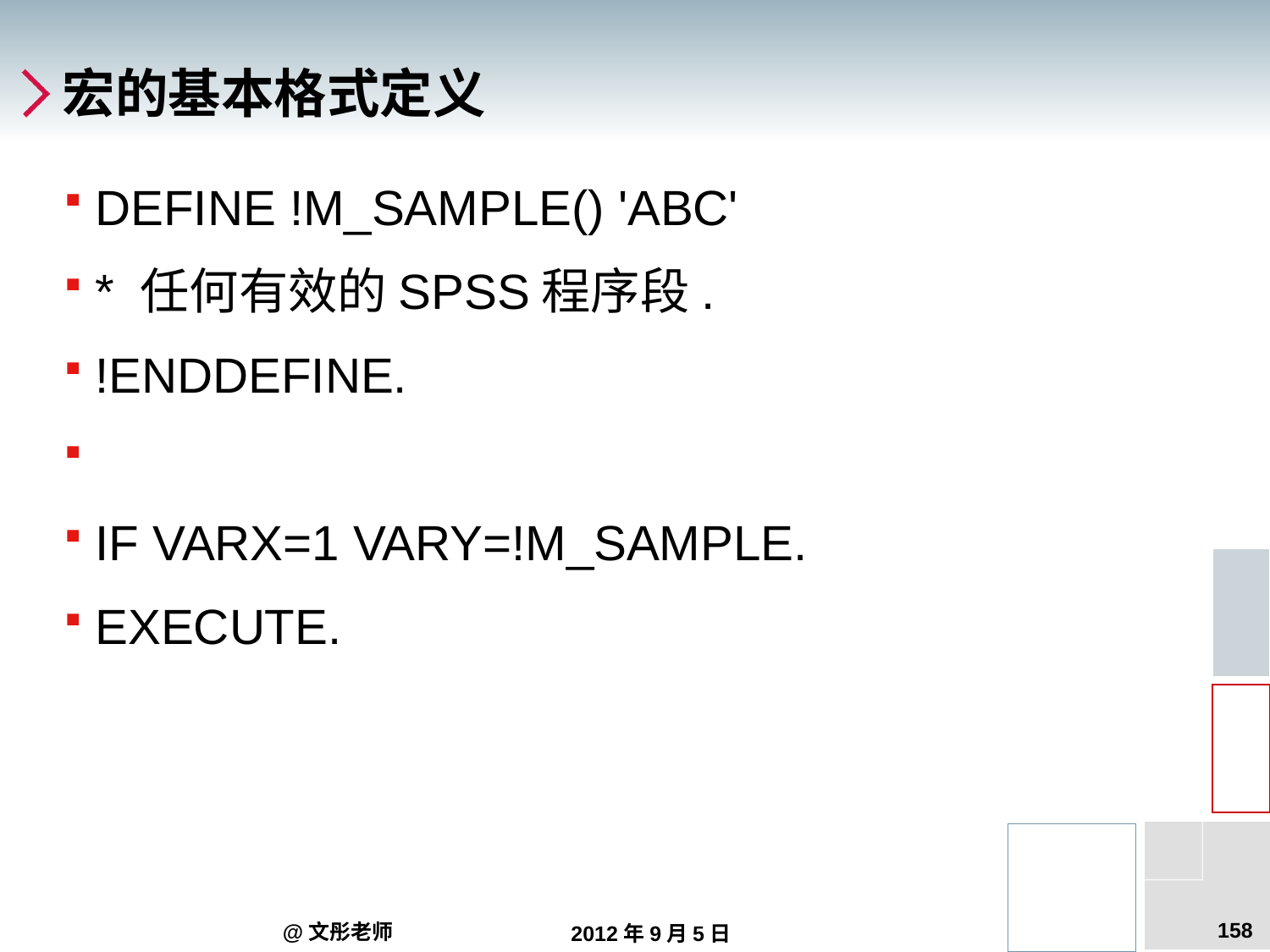

# 宏的基本格式定义
DEFINE !M_SAMPLE() 'ABC'
* 任何有效的SPSS程序段.
!ENDDEFINE.

IF VARX=1 VARY=!M_SAMPLE.
EXECUTE.

158
@文彤老师

2012年9月5日